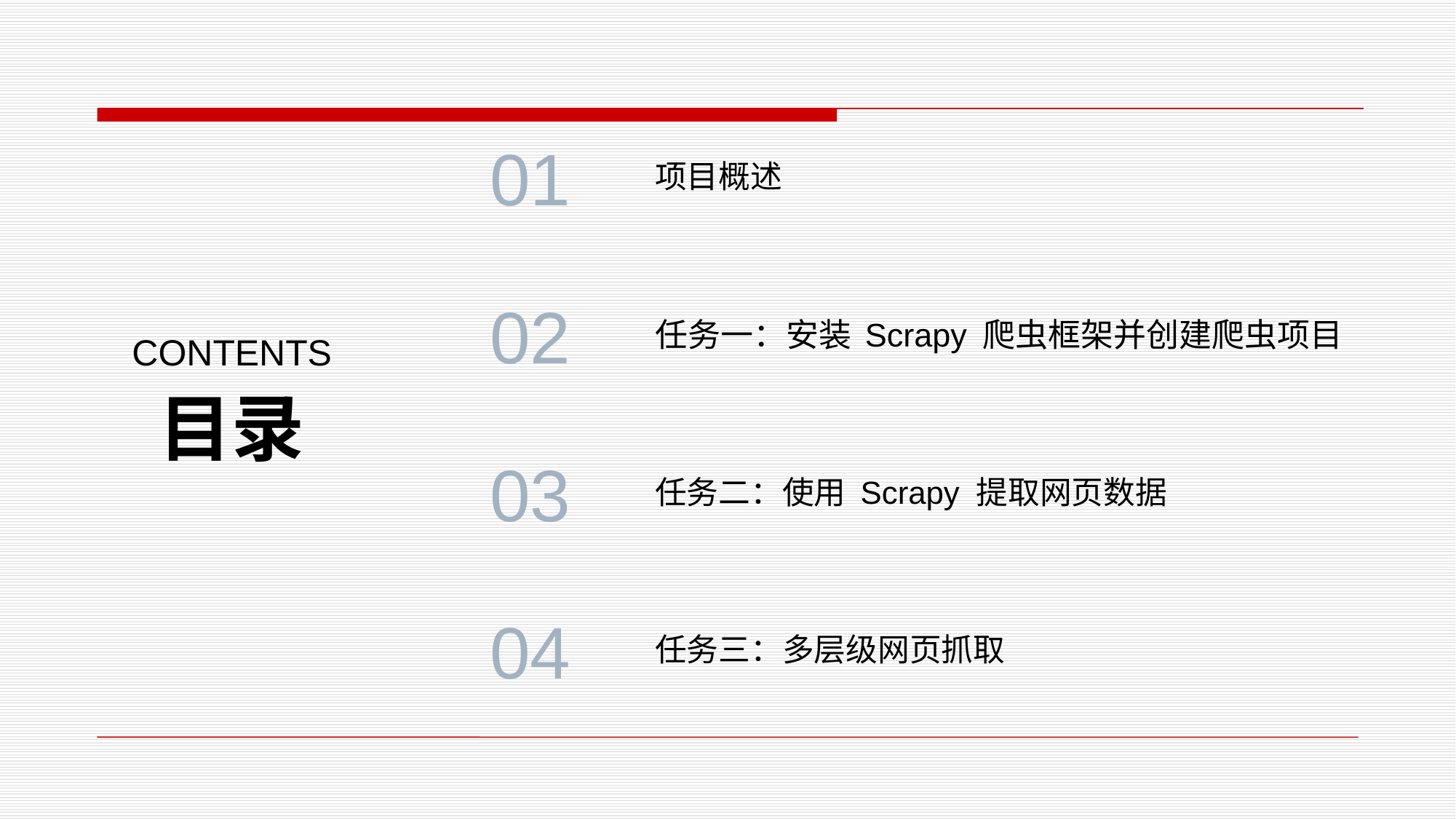

01
项目概述

02
任务一：安装 Scrapy 爬虫框架并创建爬虫项目
CONTENTS
目录

03
任务二：使用 Scrapy 提取网页数据

04
任务三：多层级网页抓取